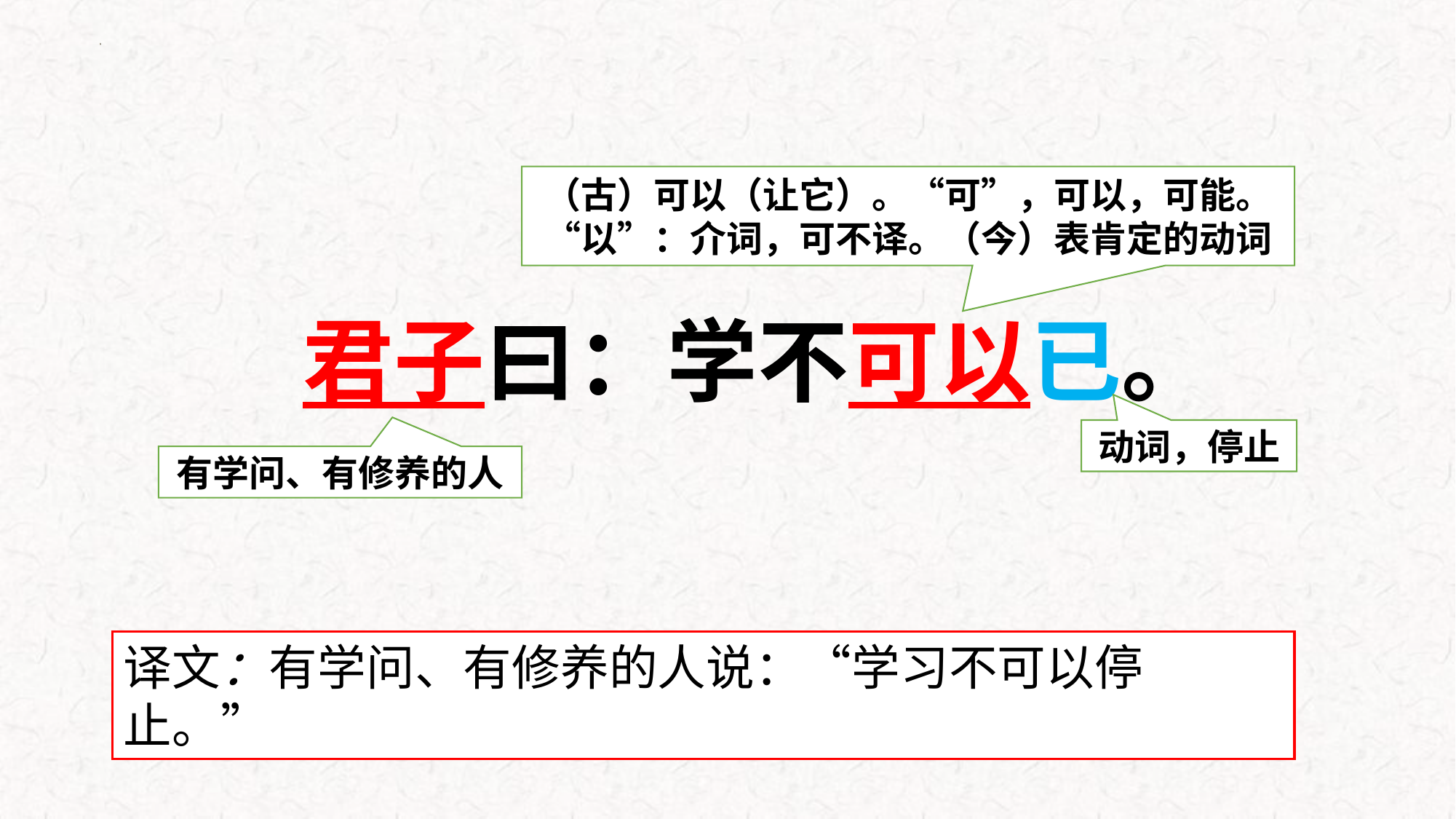

（古）可以（让它）。“可”，可以，可能。“以”：介词，可不译。（今）表肯定的动词
君子曰：学不可以已。
动词，停止
有学问、有修养的人
译文：有学问、有修养的人说：“学习不可以停止。”